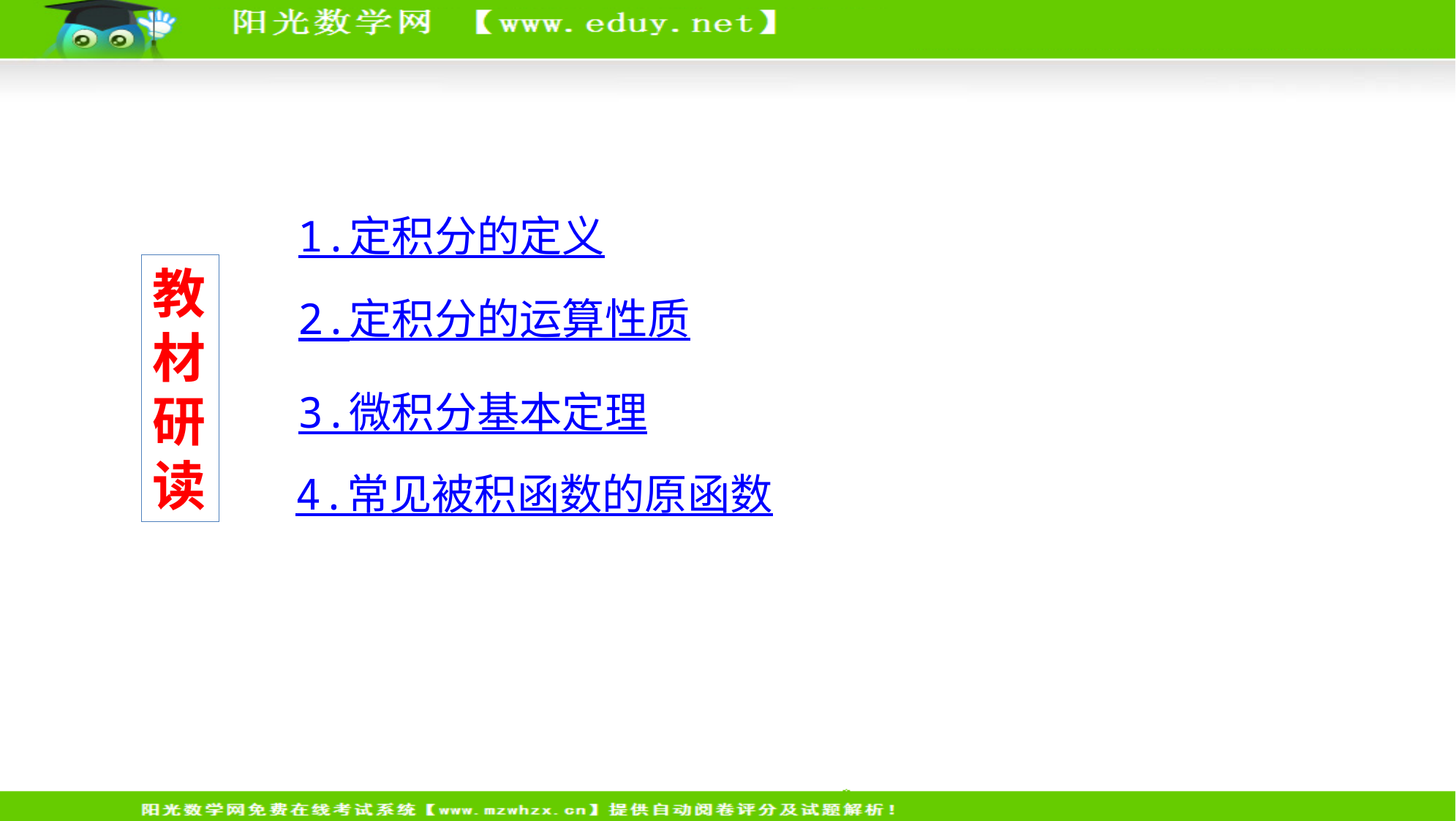

1.定积分的定义
教材研读
2.定积分的运算性质
3.微积分基本定理
4.常见被积函数的原函数